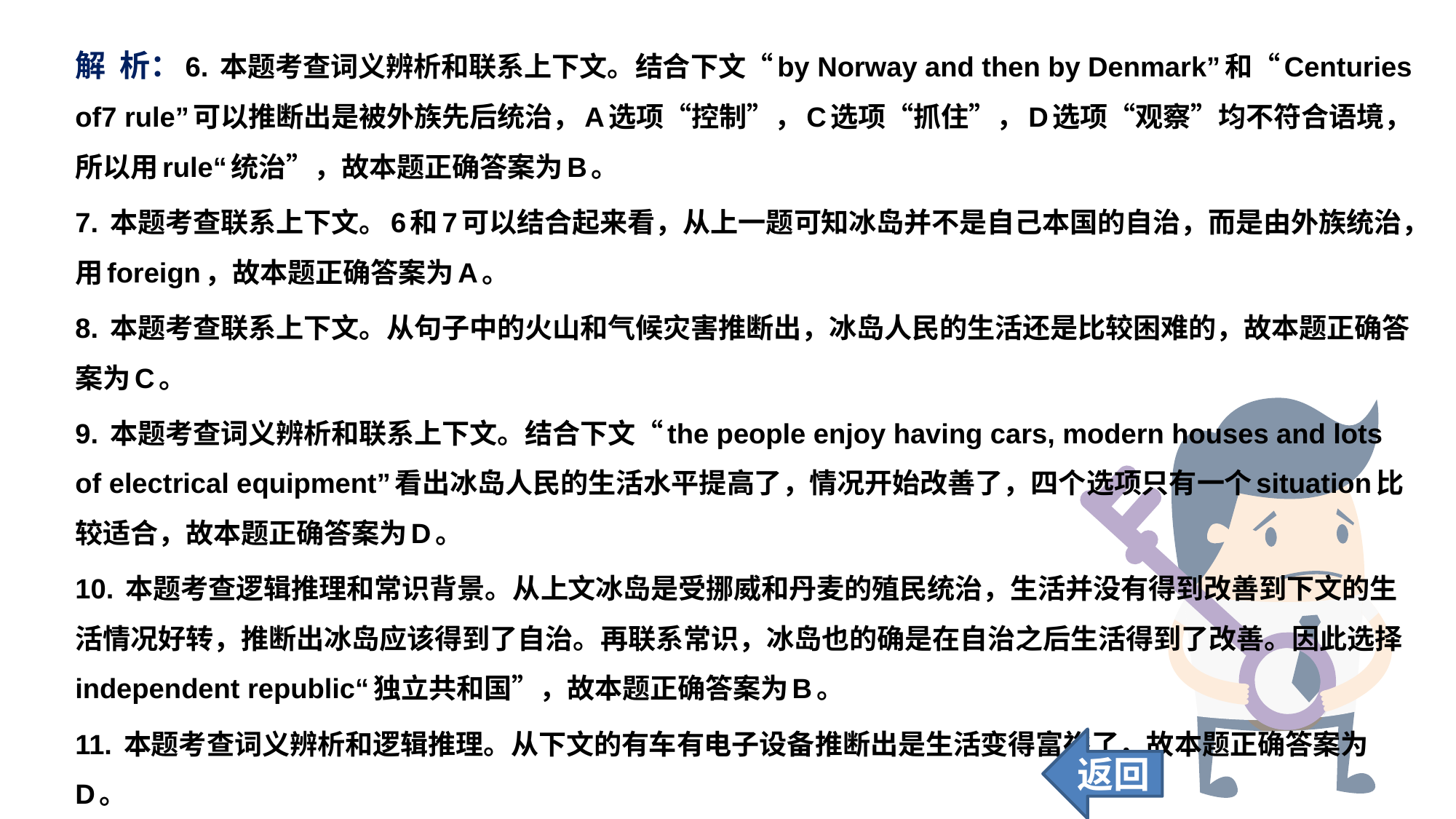

解  析：6. 本题考查词义辨析和联系上下文。结合下文“by Norway and then by Denmark”和“Centuries of7 rule”可以推断出是被外族先后统治，A选项“控制”，C选项“抓住”，D选项“观察”均不符合语境，所以用rule“统治”，故本题正确答案为B。
7. 本题考查联系上下文。6和7可以结合起来看，从上一题可知冰岛并不是自己本国的自治，而是由外族统治，用foreign，故本题正确答案为A。
8. 本题考查联系上下文。从句子中的火山和气候灾害推断出，冰岛人民的生活还是比较困难的，故本题正确答案为C。
9. 本题考查词义辨析和联系上下文。结合下文“the people enjoy having cars, modern houses and lots of electrical equipment”看出冰岛人民的生活水平提高了，情况开始改善了，四个选项只有一个situation比较适合，故本题正确答案为D。
10. 本题考查逻辑推理和常识背景。从上文冰岛是受挪威和丹麦的殖民统治，生活并没有得到改善到下文的生活情况好转，推断出冰岛应该得到了自治。再联系常识，冰岛也的确是在自治之后生活得到了改善。因此选择independent republic“独立共和国”，故本题正确答案为B。
11. 本题考查词义辨析和逻辑推理。从下文的有车有电子设备推断出是生活变得富裕了，故本题正确答案为D。

返回
75